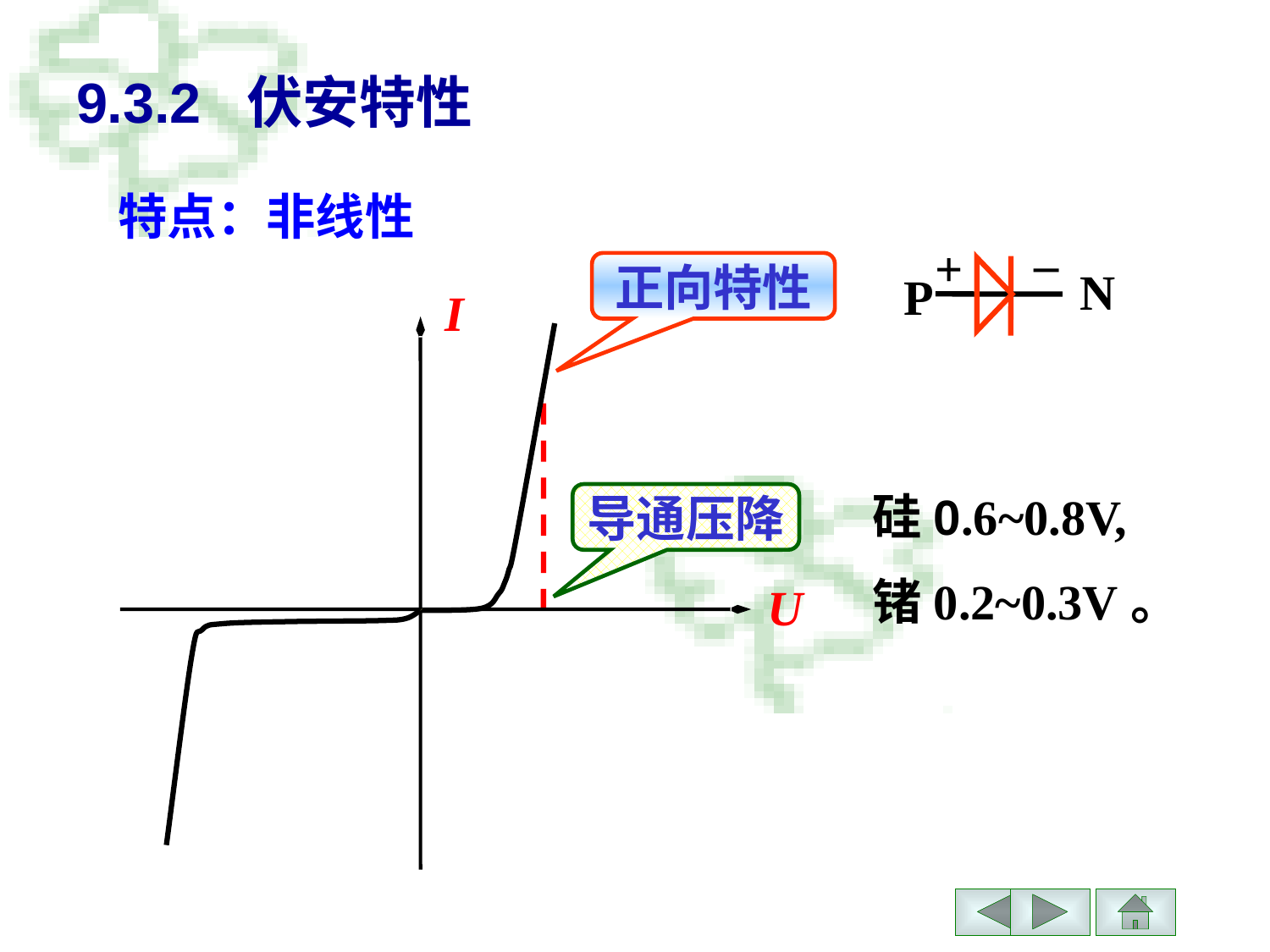

9.3.2  伏安特性
特点：非线性
–
+

N
P

正向特性
I

U

硅0.6~0.8V,
锗0.2~0.3V。
导通压降